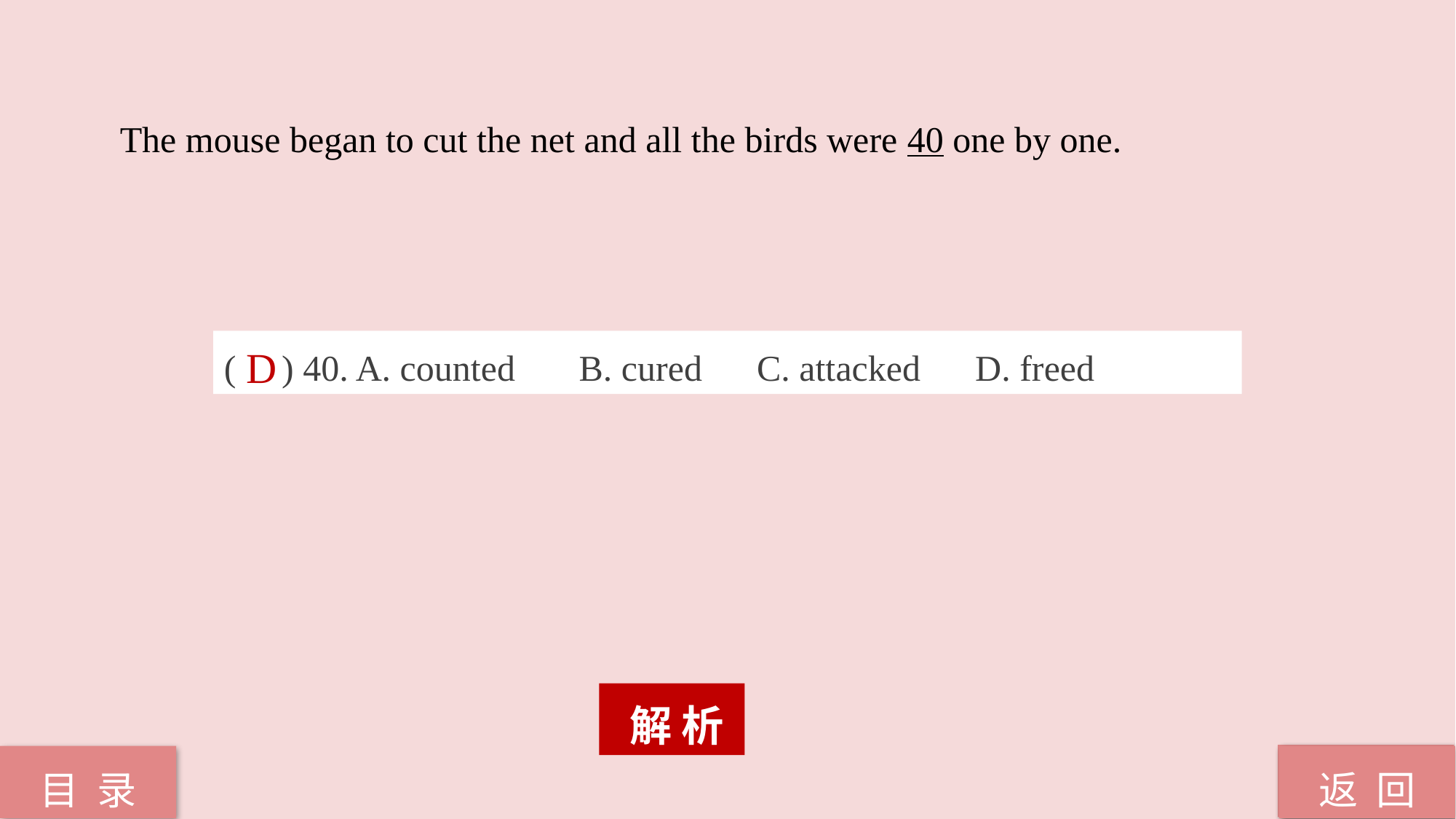

The mouse began to cut the net and all the birds were 40 one by one.
(     ) 40. A. counted       B. cured      C. attacked      D. freed
D
 解 析
返  回